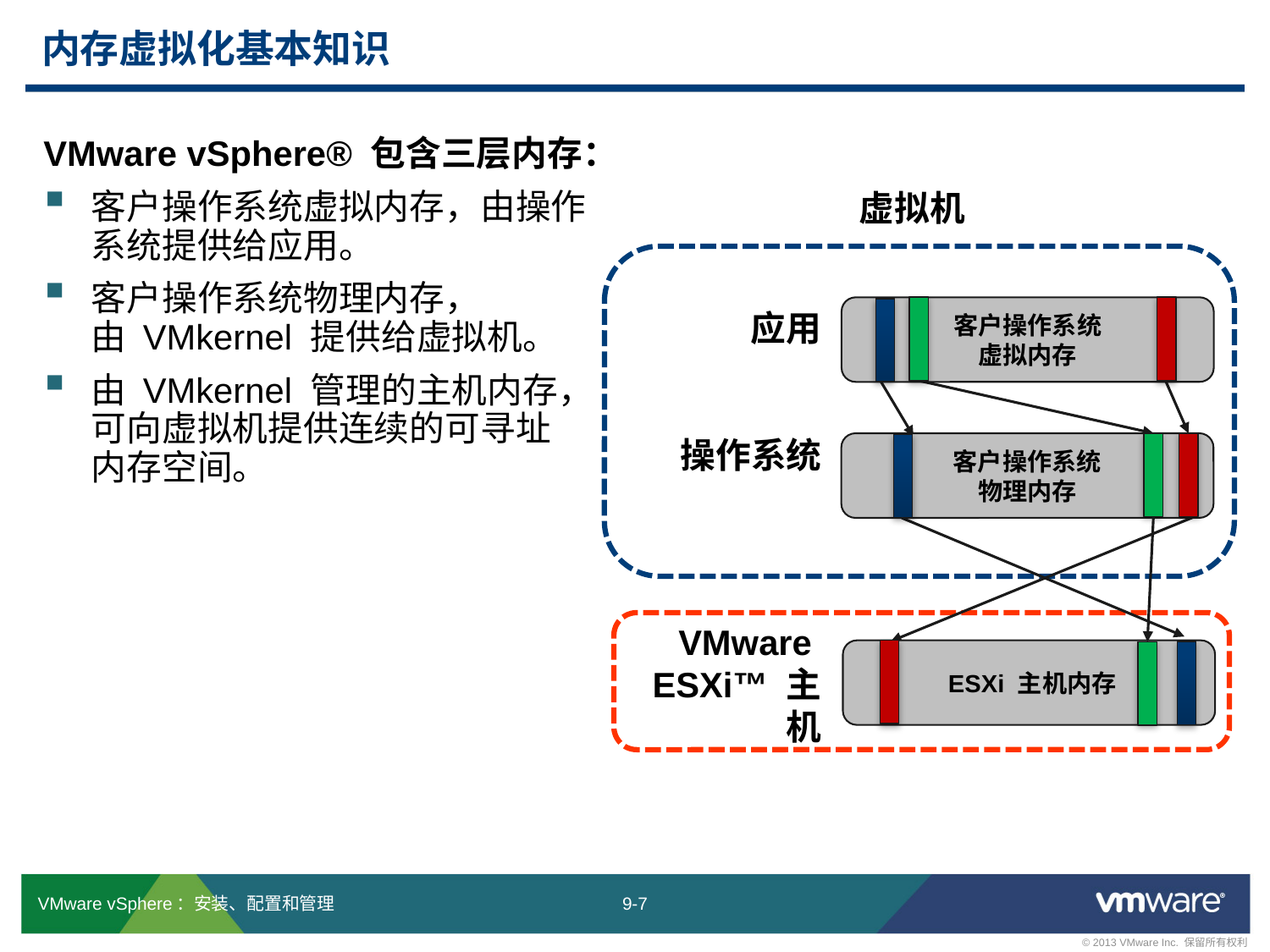

# 内存虚拟化基本知识
VMware vSphere® 包含三层内存：
客户操作系统虚拟内存，由操作系统提供给应用。
客户操作系统物理内存，
由 VMkernel 提供给虚拟机。
由 VMkernel 管理的主机内存，可向虚拟机提供连续的可寻址
内存空间。
虚拟机

客户操作系统
虚拟内存

应用
操作系统
 VMware  ESXi™ 主机
客户操作系统
物理内存

 ESXi 主机内存